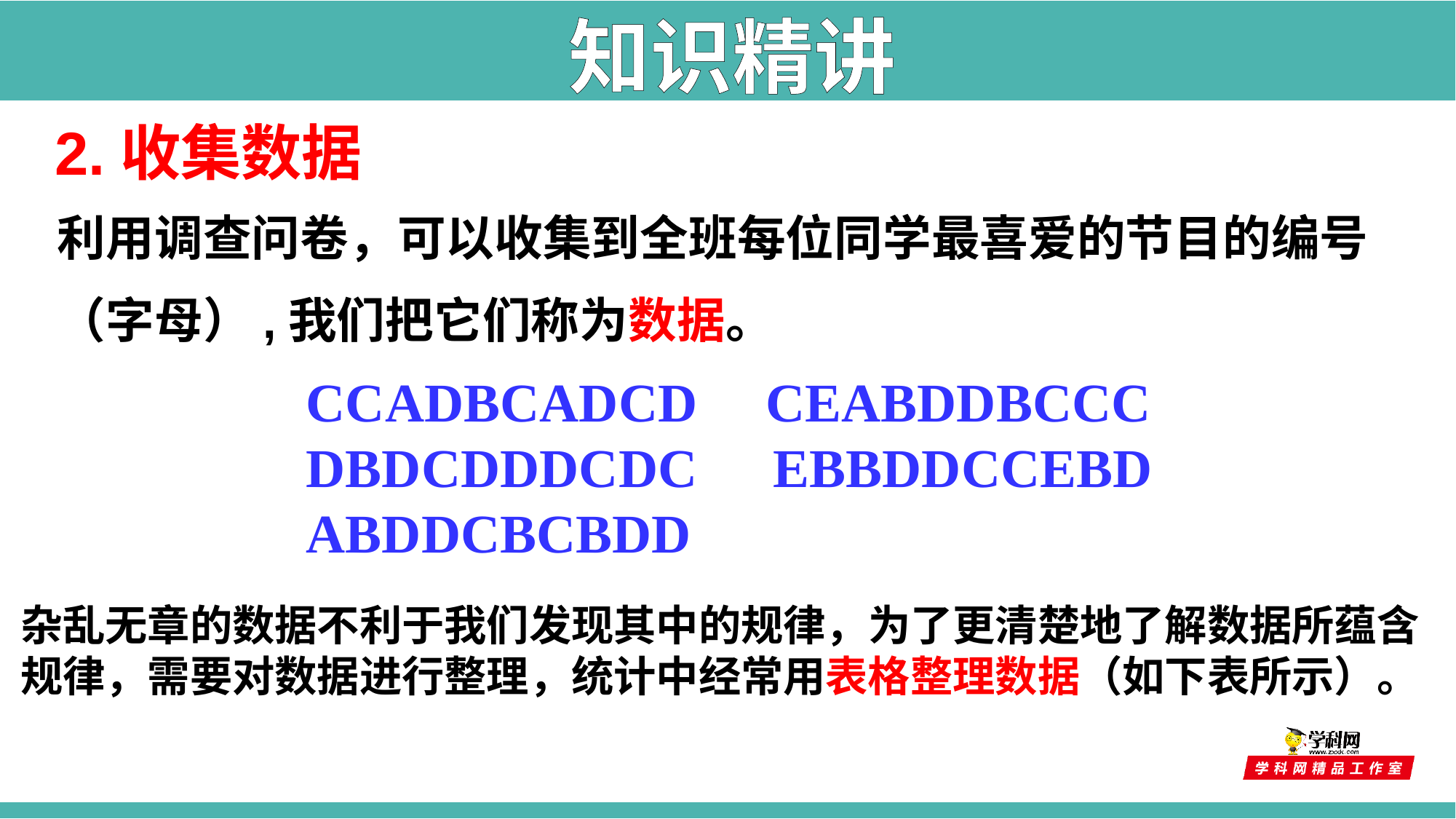

知识精讲
2.收集数据
利用调查问卷，可以收集到全班每位同学最喜爱的节目的编号
（字母）,我们把它们称为数据。
CCADBCADCD     CEABDDBCCC
DBDCDDDCDC     EBBDDCCEBD
ABDDCBCBDD
杂乱无章的数据不利于我们发现其中的规律，为了更清楚地了解数据所蕴含规律，需要对数据进行整理，统计中经常用表格整理数据（如下表所示）。